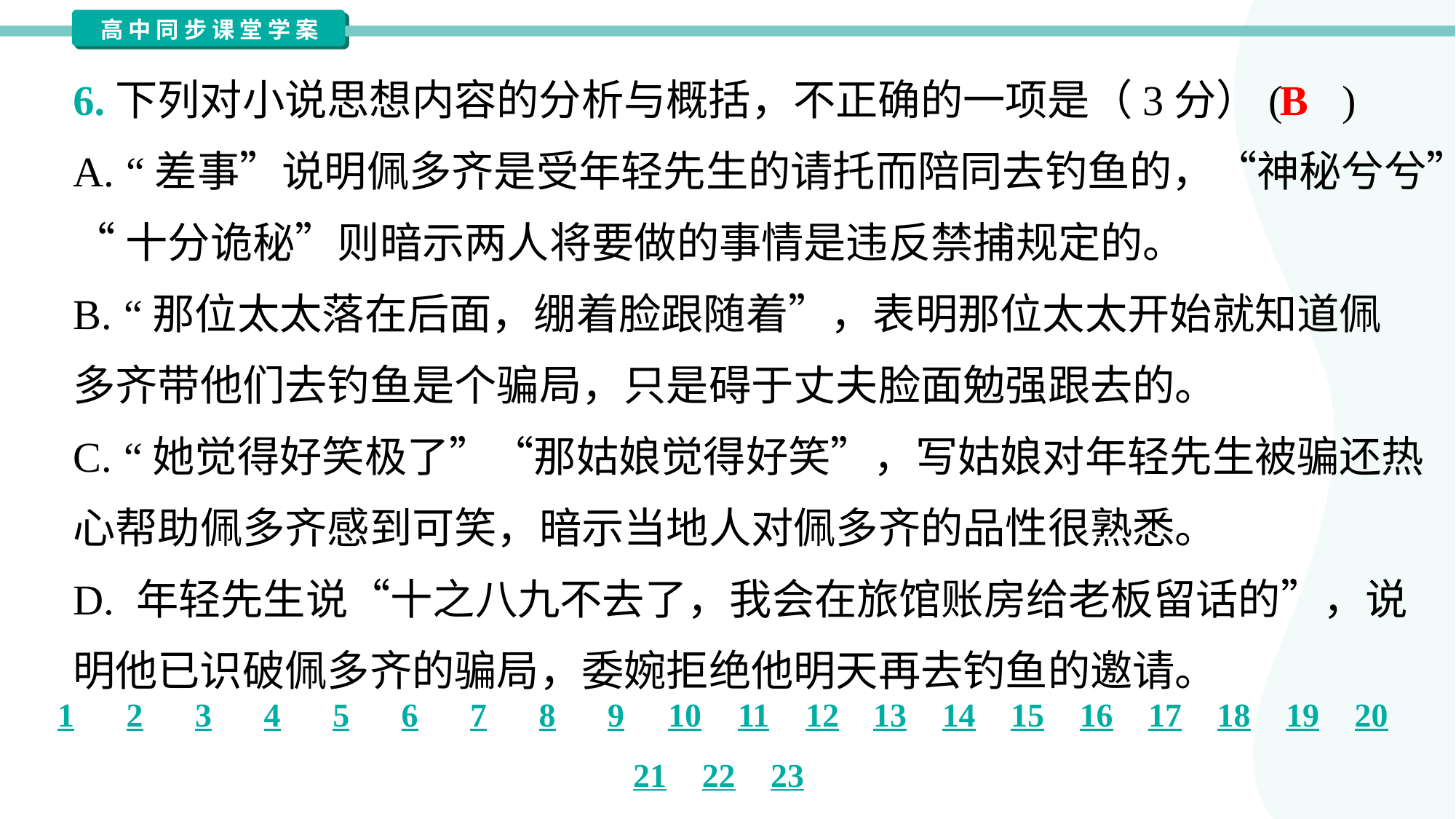

6.下列对小说思想内容的分析与概括，不正确的一项是（3分）(     )
B
A. “差事”说明佩多齐是受年轻先生的请托而陪同去钓鱼的，“神秘兮兮”
“十分诡秘”则暗示两人将要做的事情是违反禁捕规定的。
B. “那位太太落在后面，绷着脸跟随着”，表明那位太太开始就知道佩
多齐带他们去钓鱼是个骗局，只是碍于丈夫脸面勉强跟去的。
C. “她觉得好笑极了”“那姑娘觉得好笑”，写姑娘对年轻先生被骗还热
心帮助佩多齐感到可笑，暗示当地人对佩多齐的品性很熟悉。
D. 年轻先生说“十之八九不去了，我会在旅馆账房给老板留话的”，说
明他已识破佩多齐的骗局，委婉拒绝他明天再去钓鱼的邀请。